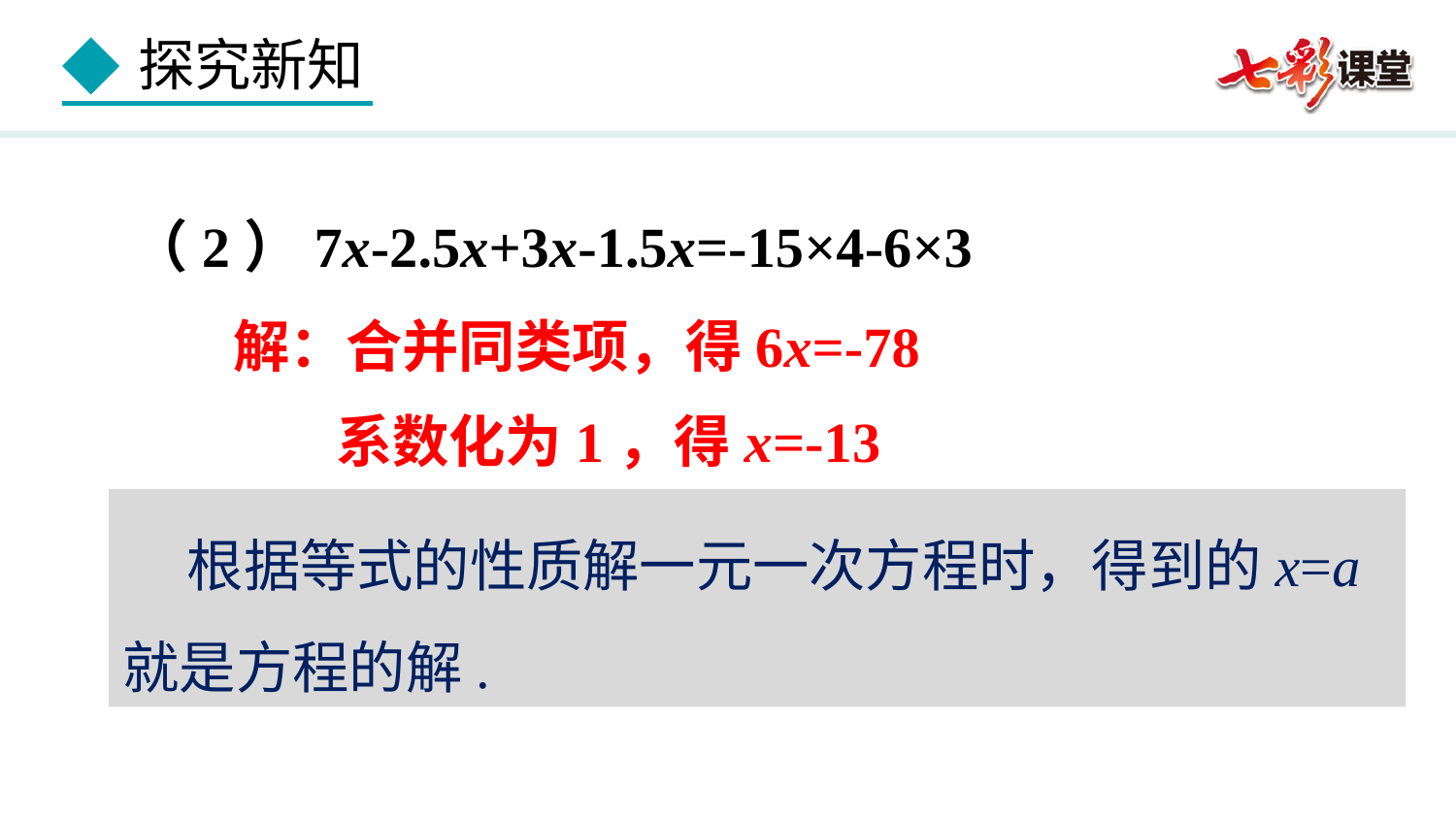

（2）7x-2.5x+3x-1.5x=-15×4-6×3
解：合并同类项，得6x=-78
系数化为1，得x=-13
    根据等式的性质解一元一次方程时，得到的x=a就是方程的解.